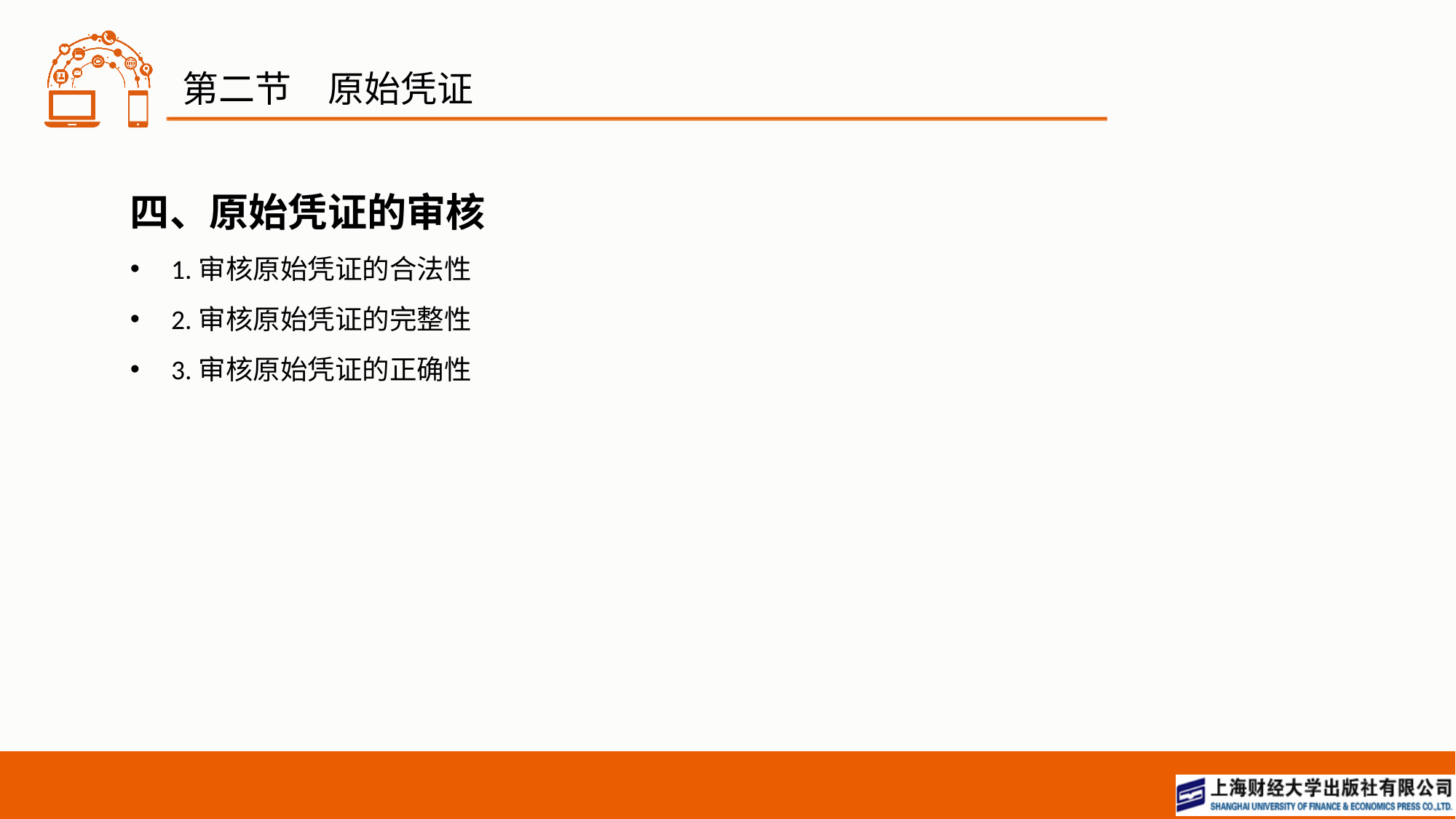

# 第二节　原始凭证
四、原始凭证的审核
1.审核原始凭证的合法性
2.审核原始凭证的完整性
3.审核原始凭证的正确性